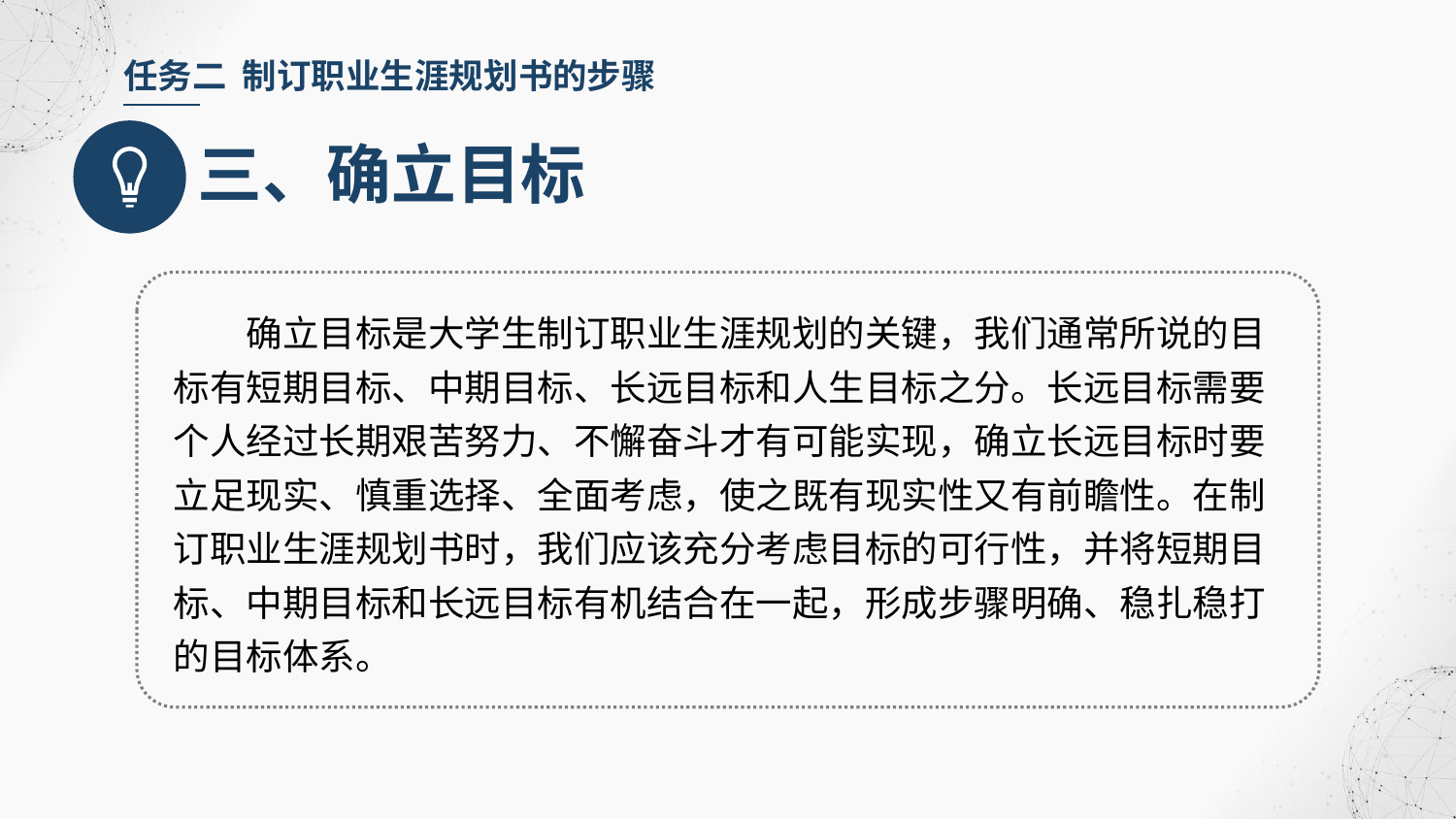

任务二  制订职业生涯规划书的步骤

三、确立目标

确立目标是大学生制订职业生涯规划的关键，我们通常所说的目标有短期目标、中期目标、长远目标和人生目标之分。长远目标需要个人经过长期艰苦努力、不懈奋斗才有可能实现，确立长远目标时要立足现实、慎重选择、全面考虑，使之既有现实性又有前瞻性。在制订职业生涯规划书时，我们应该充分考虑目标的可行性，并将短期目标、中期目标和长远目标有机结合在一起，形成步骤明确、稳扎稳打的目标体系。